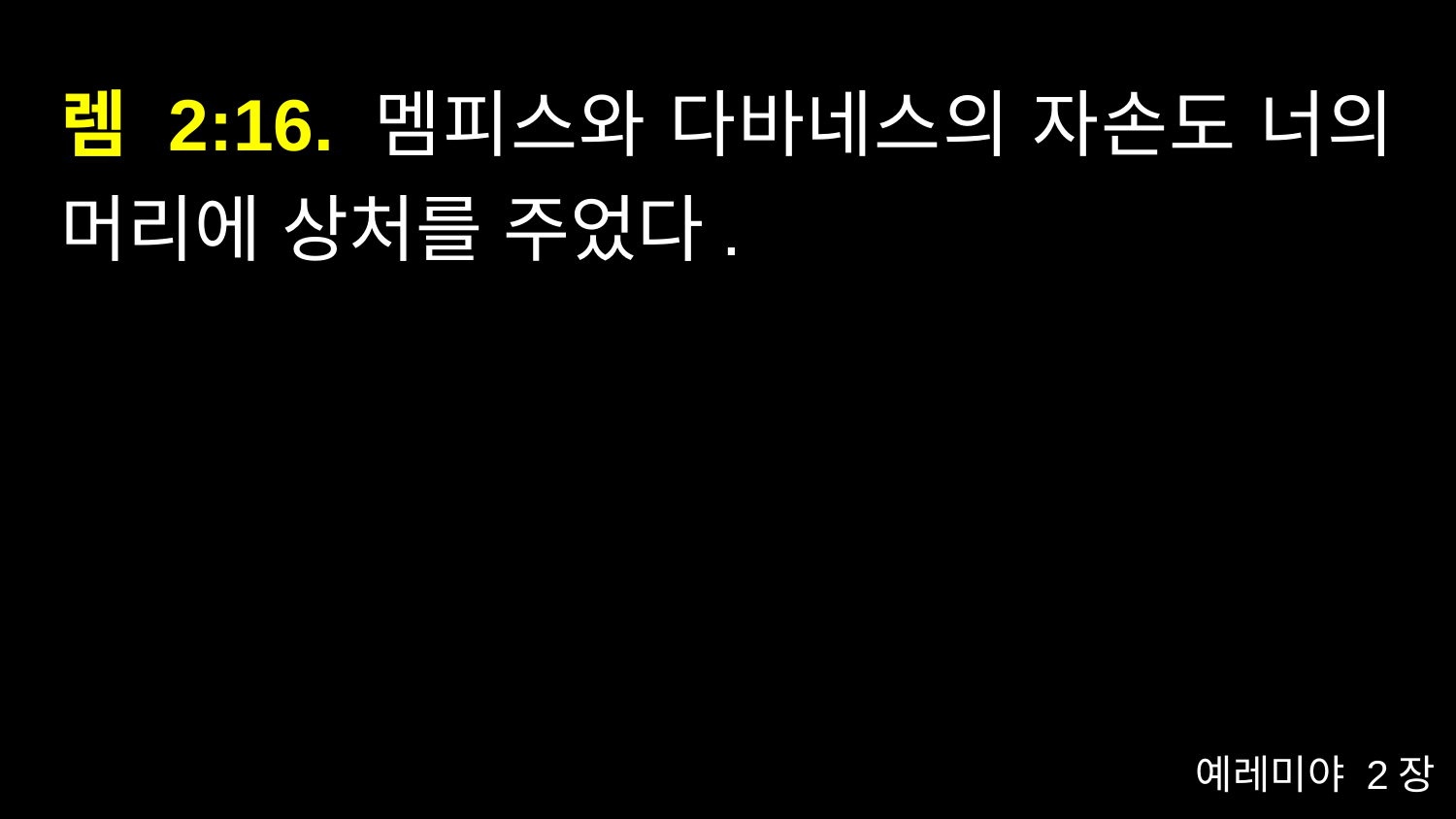

# 렘 2:16. 멤피스와 다바네스의 자손도 너의 머리에 상처를 주었다.
예레미야 2장